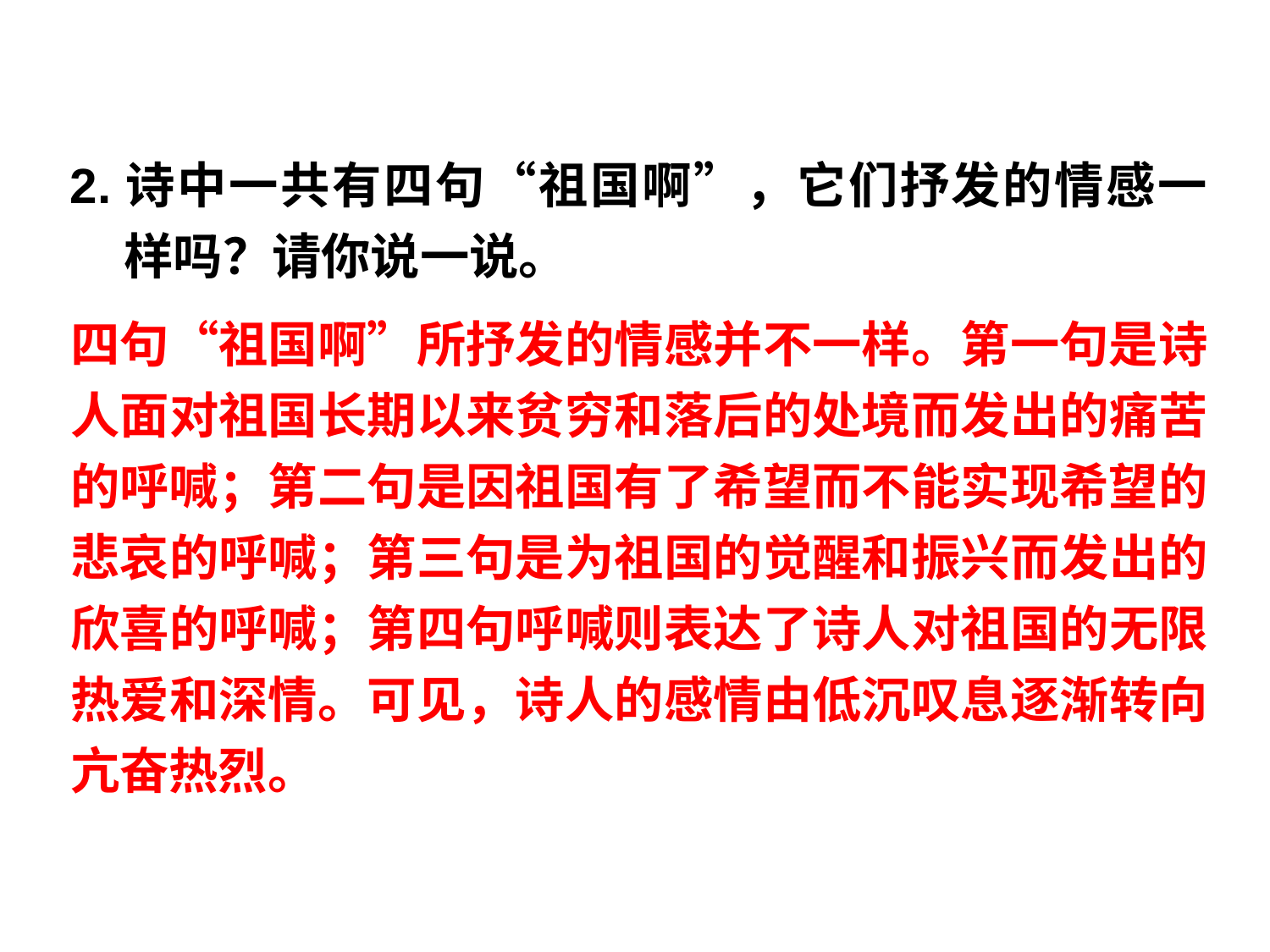

2.诗中一共有四句“祖国啊”，它们抒发的情感一样吗？请你说一说。
四句“祖国啊”所抒发的情感并不一样。第一句是诗人面对祖国长期以来贫穷和落后的处境而发出的痛苦的呼喊；第二句是因祖国有了希望而不能实现希望的悲哀的呼喊；第三句是为祖国的觉醒和振兴而发出的欣喜的呼喊；第四句呼喊则表达了诗人对祖国的无限热爱和深情。可见，诗人的感情由低沉叹息逐渐转向亢奋热烈。